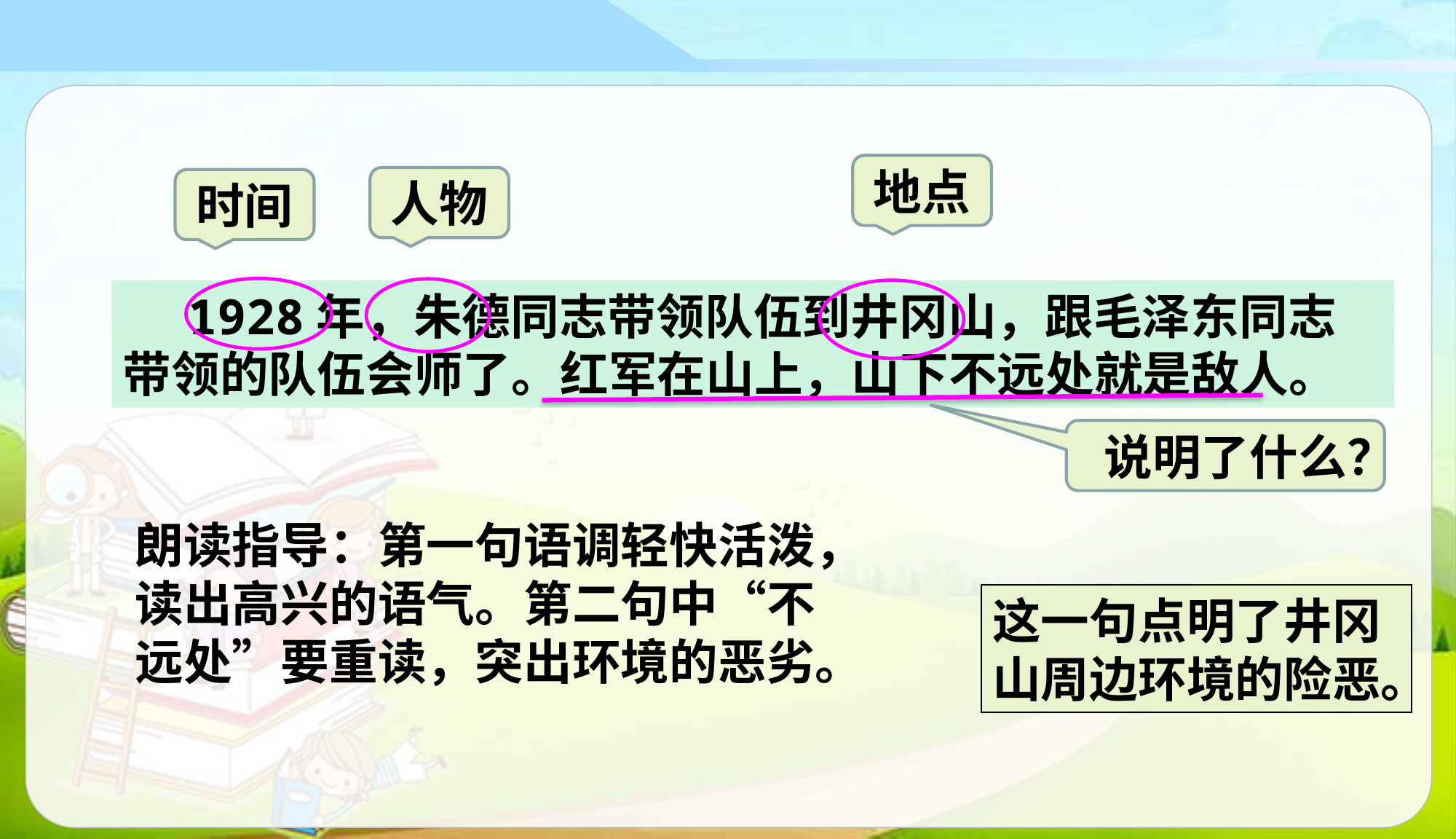

地点
人物
时间

 1928年，朱德同志带领队伍到井冈山，跟毛泽东同志带领的队伍会师了。红军在山上，山下不远处就是敌人。

说明了什么？
朗读指导：第一句语调轻快活泼，读出高兴的语气。第二句中“不远处”要重读，突出环境的恶劣。
这一句点明了井冈山周边环境的险恶。